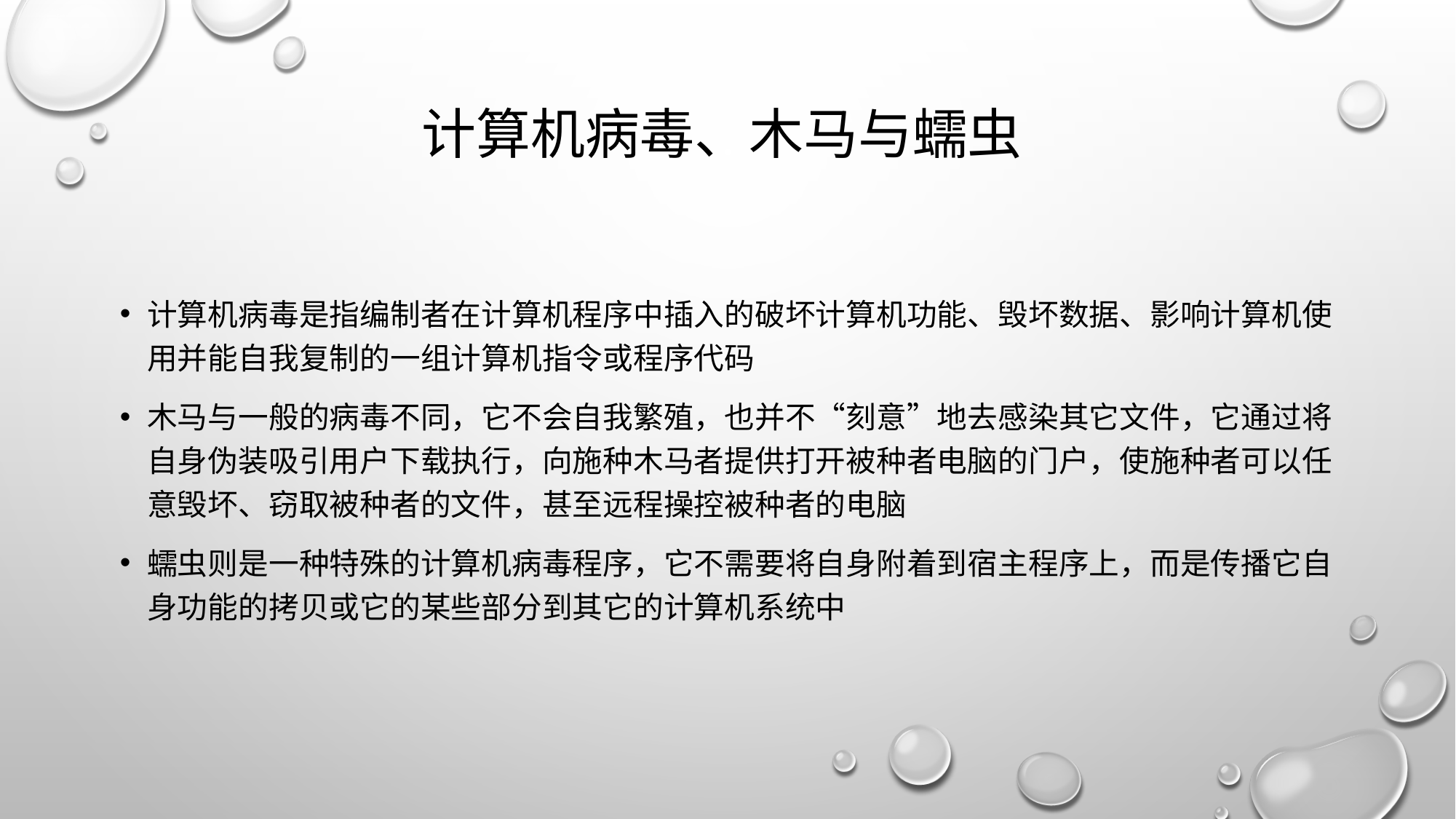

# 计算机病毒、木马与蠕虫
计算机病毒是指编制者在计算机程序中插入的破坏计算机功能、毁坏数据、影响计算机使用并能自我复制的一组计算机指令或程序代码
木马与一般的病毒不同，它不会自我繁殖，也并不“刻意”地去感染其它文件，它通过将自身伪装吸引用户下载执行，向施种木马者提供打开被种者电脑的门户，使施种者可以任意毁坏、窃取被种者的文件，甚至远程操控被种者的电脑
蠕虫则是一种特殊的计算机病毒程序，它不需要将自身附着到宿主程序上，而是传播它自身功能的拷贝或它的某些部分到其它的计算机系统中